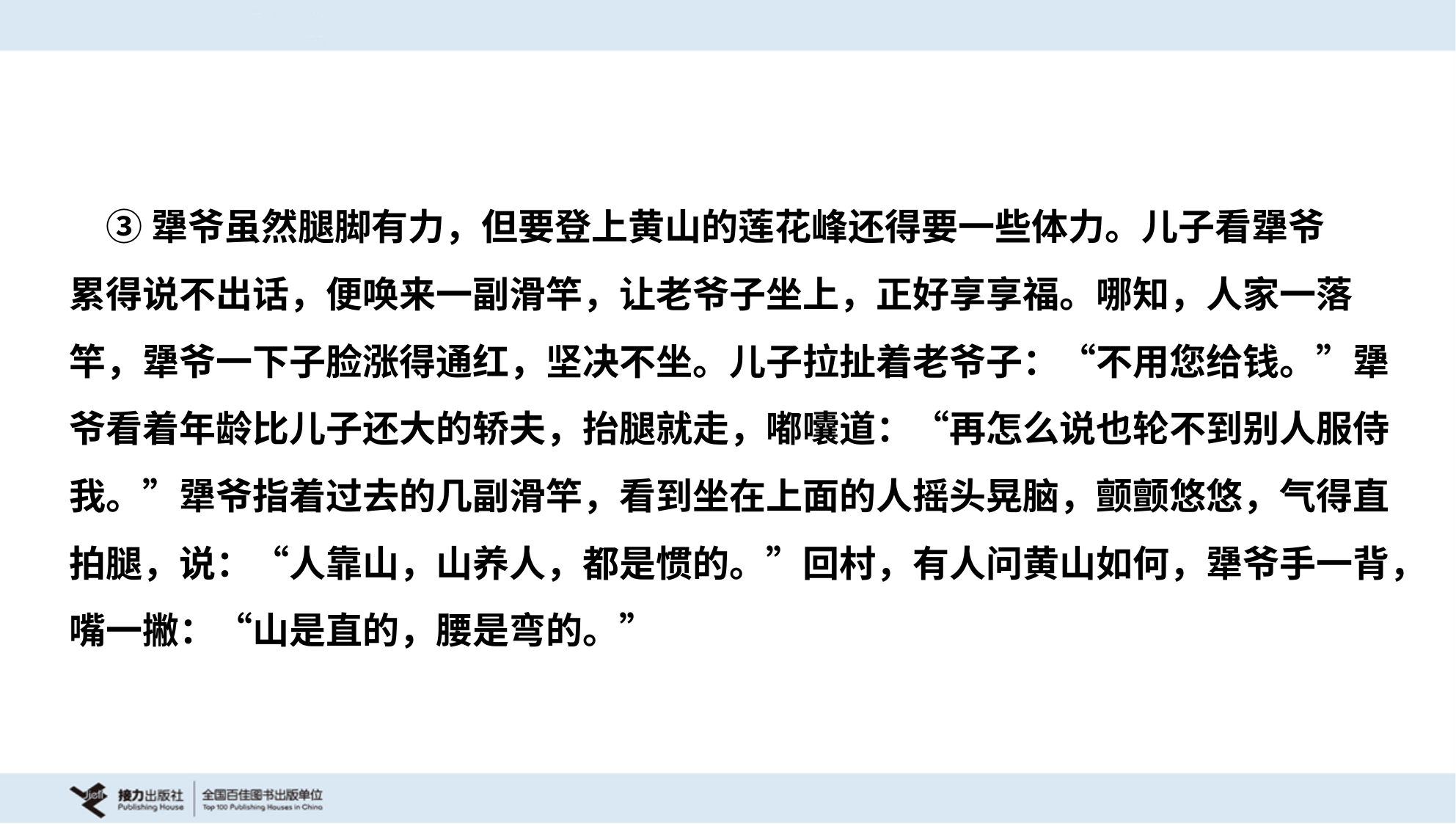

③犟爷虽然腿脚有力，但要登上黄山的莲花峰还得要一些体力。儿子看犟爷
累得说不出话，便唤来一副滑竿，让老爷子坐上，正好享享福。哪知，人家一落
竿，犟爷一下子脸涨得通红，坚决不坐。儿子拉扯着老爷子：“不用您给钱。”犟
爷看着年龄比儿子还大的轿夫，抬腿就走，嘟囔道：“再怎么说也轮不到别人服侍
我。”犟爷指着过去的几副滑竿，看到坐在上面的人摇头晃脑，颤颤悠悠，气得直
拍腿，说：“人靠山，山养人，都是惯的。”回村，有人问黄山如何，犟爷手一背，
嘴一撇：“山是直的，腰是弯的。”